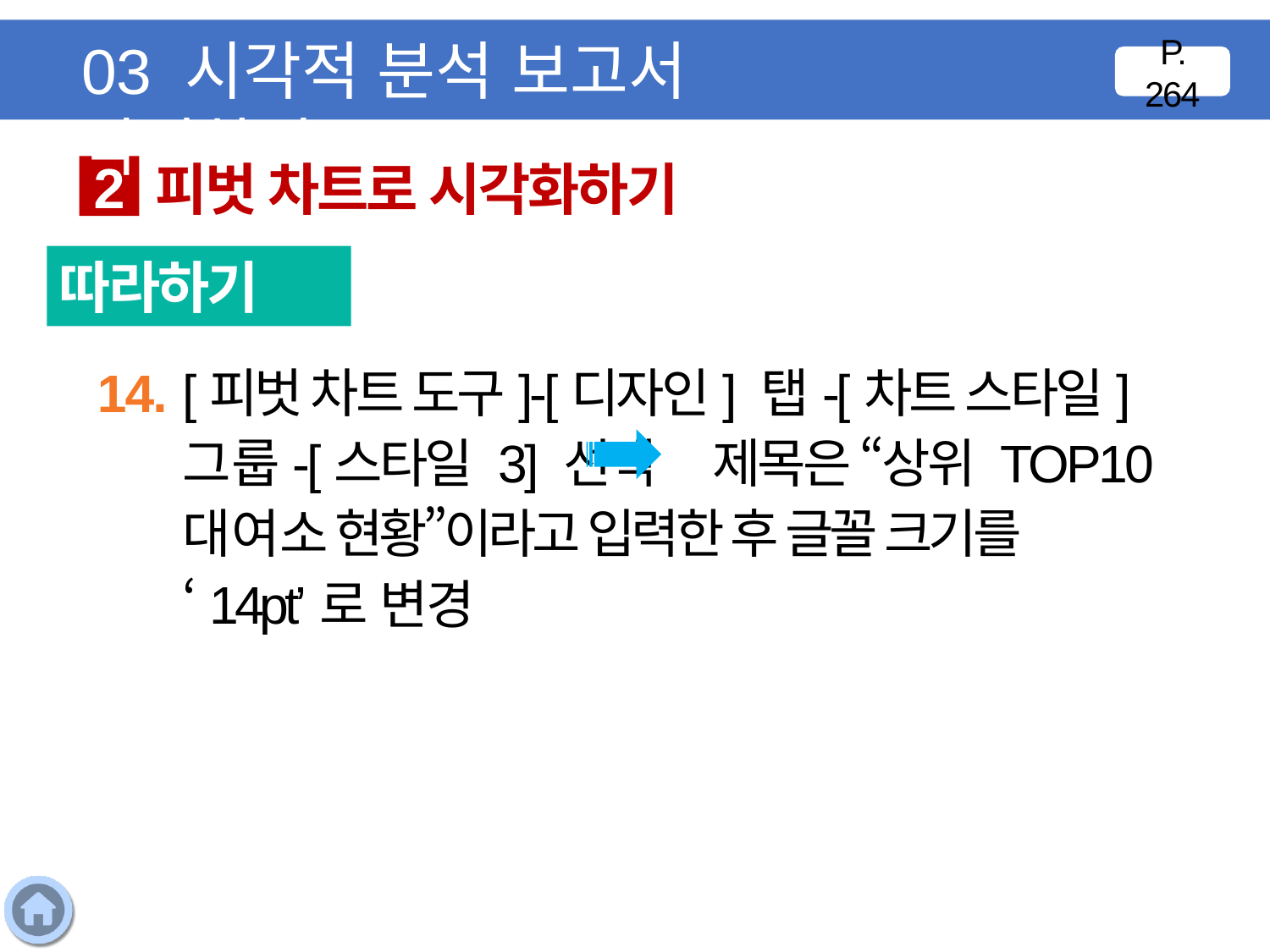

03 시각적 분석 보고서 작성하기
P. 264
피벗 차트로 시각화하기
2
따라하기
14. [피벗 차트 도구]-[디자인] 탭-[차트 스타일] 그룹-[스타일 3] 선택     제목은 “상위 TOP10 대여소 현황”이라고 입력한 후 글꼴 크기를 ‘14pt’로 변경